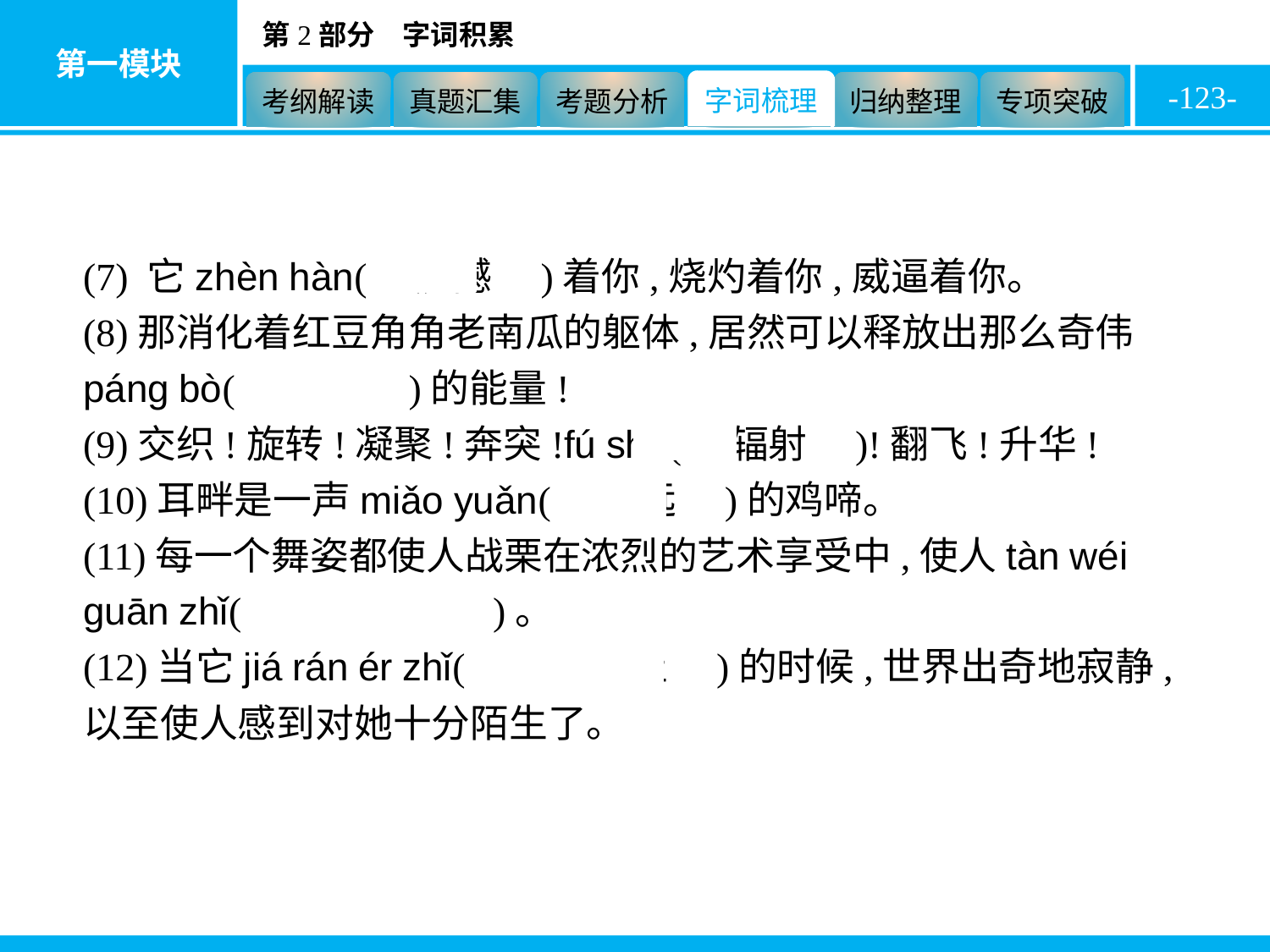

-123-
(7) 它zhèn hàn(　震撼　)着你,烧灼着你,威逼着你。
(8)那消化着红豆角角老南瓜的躯体,居然可以释放出那么奇伟pánɡ bò(　磅礴　)的能量!
(9)交织!旋转!凝聚!奔突!fú shè(　辐射　)!翻飞!升华!
(10)耳畔是一声miǎo yuǎn(　渺远　)的鸡啼。
(11)每一个舞姿都使人战栗在浓烈的艺术享受中,使人tàn wéi guān zhǐ(　叹为观止　)。
(12)当它jiá rán ér zhǐ(　戛然而止　)的时候,世界出奇地寂静,以至使人感到对她十分陌生了。